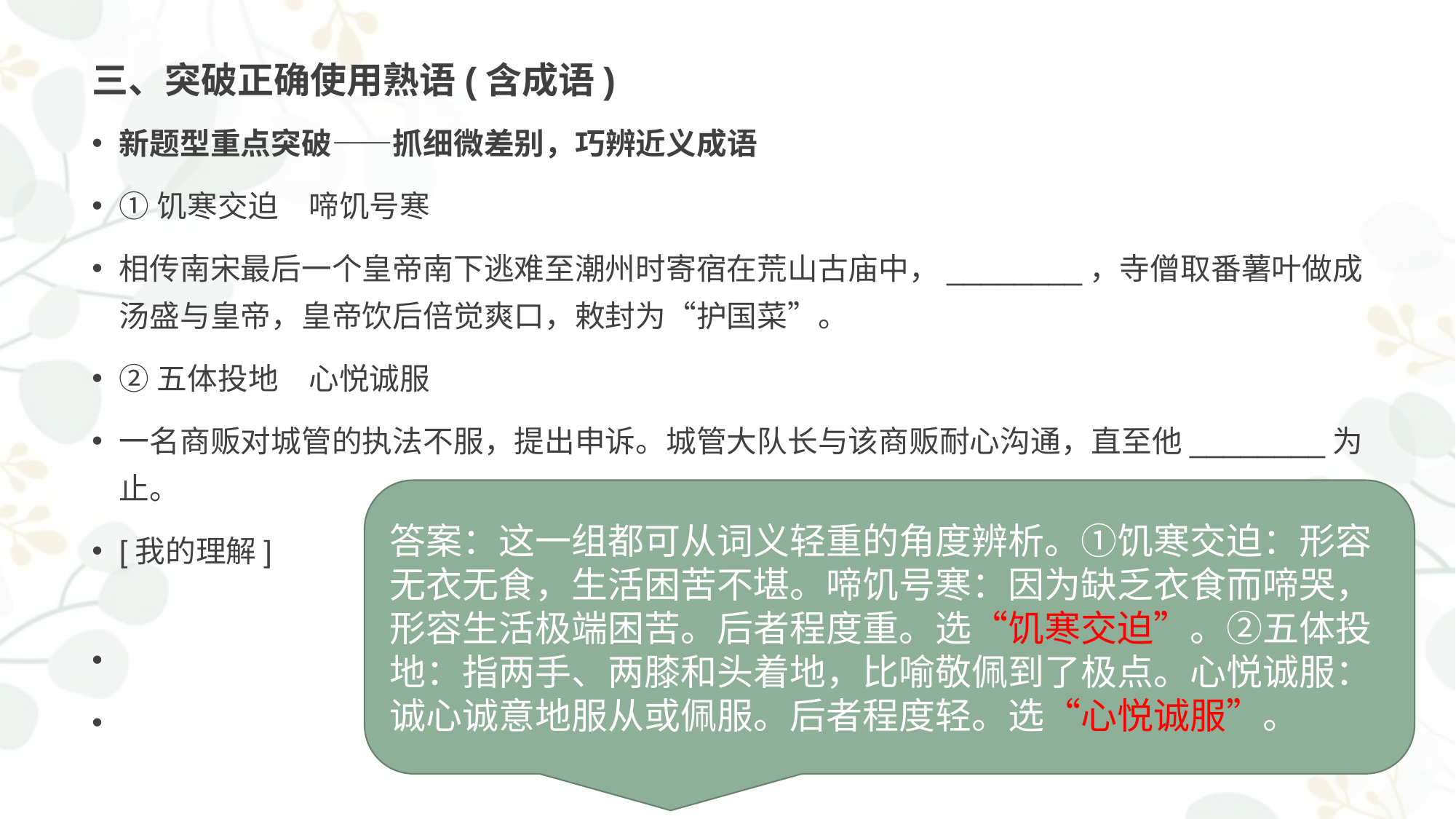

# 三、突破正确使用熟语(含成语)
新题型重点突破——抓细微差别，巧辨近义成语
①饥寒交迫　啼饥号寒
相传南宋最后一个皇帝南下逃难至潮州时寄宿在荒山古庙中，________，寺僧取番薯叶做成汤盛与皇帝，皇帝饮后倍觉爽口，敕封为“护国菜”。
②五体投地　心悦诚服
一名商贩对城管的执法不服，提出申诉。城管大队长与该商贩耐心沟通，直至他________为止。
[我的理解]

答案：这一组都可从词义轻重的角度辨析。①饥寒交迫：形容无衣无食，生活困苦不堪。啼饥号寒：因为缺乏衣食而啼哭，形容生活极端困苦。后者程度重。选“饥寒交迫”。②五体投地：指两手、两膝和头着地，比喻敬佩到了极点。心悦诚服：诚心诚意地服从或佩服。后者程度轻。选“心悦诚服”。